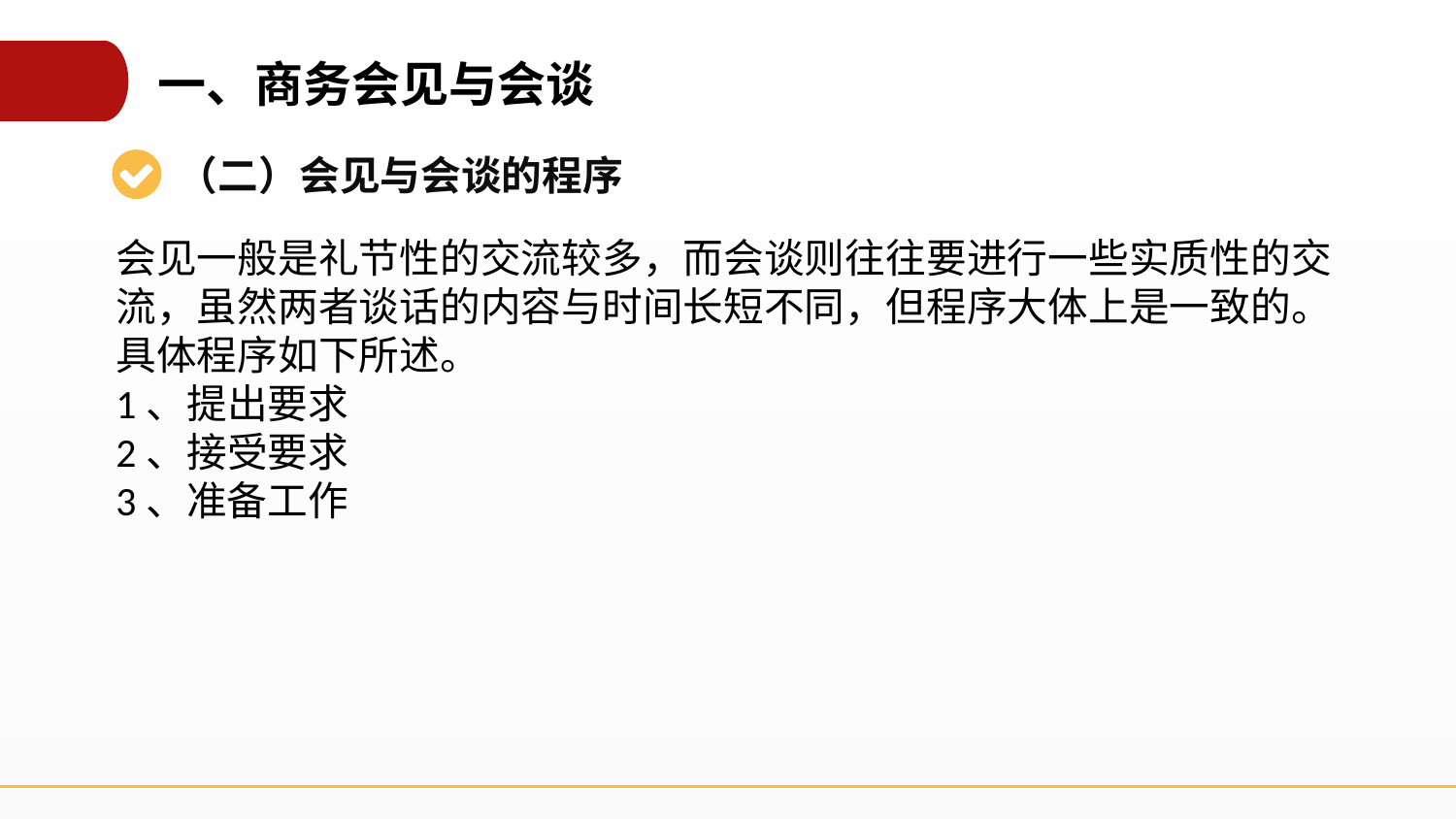

一、商务会见与会谈

（二）会见与会谈的程序
会见一般是礼节性的交流较多，而会谈则往往要进行一些实质性的交流，虽然两者谈话的内容与时间长短不同，但程序大体上是一致的。具体程序如下所述。
1、提出要求
2、接受要求
3、准备工作